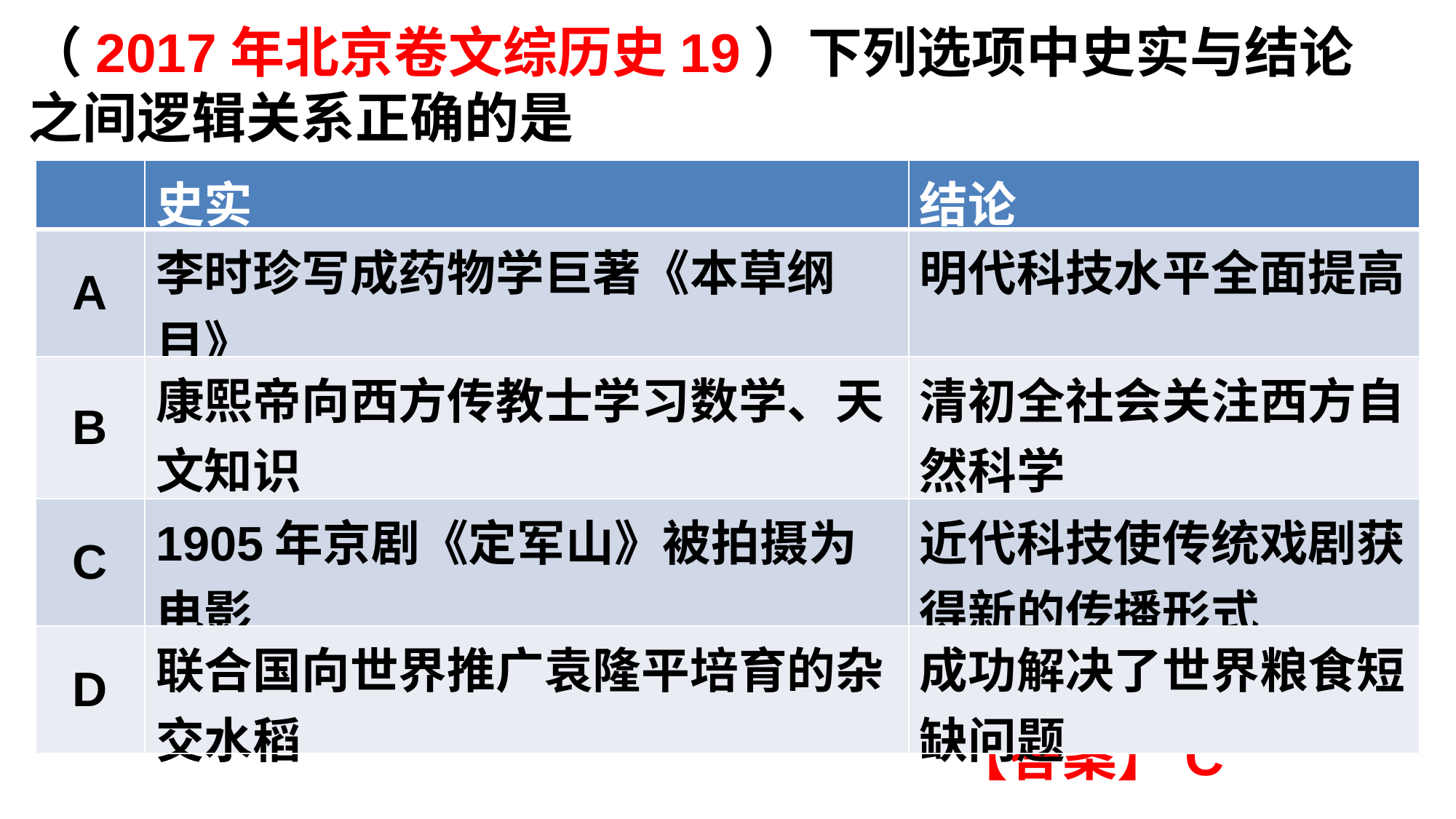

（2017年北京卷文综历史19）下列选项中史实与结论之间逻辑关系正确的是
|  | 史实 | 结论 |
| --- | --- | --- |
| A | 李时珍写成药物学巨著《本草纲目》 | 明代科技水平全面提高 |
| B | 康熙帝向西方传教士学习数学、天文知识 | 清初全社会关注西方自然科学 |
| C | 1905年京剧《定军山》被拍摄为电影 | 近代科技使传统戏剧获得新的传播形式 |
| D | 联合国向世界推广袁隆平培育的杂交水稻 | 成功解决了世界粮食短缺问题 |
【答案】C